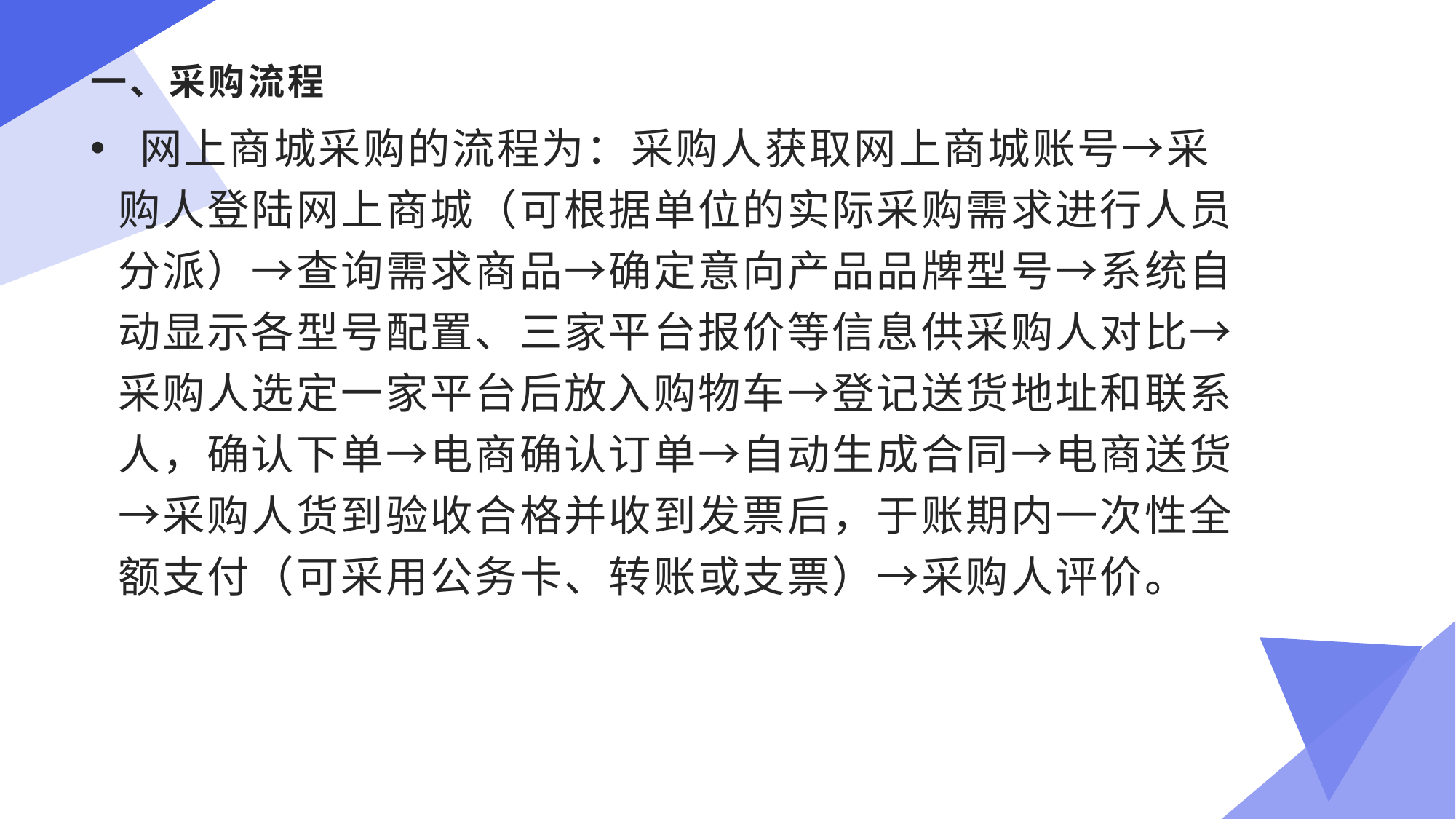

# 一、采购流程
 网上商城采购的流程为：采购人获取网上商城账号→采购人登陆网上商城（可根据单位的实际采购需求进行人员分派）→查询需求商品→确定意向产品品牌型号→系统自动显示各型号配置、三家平台报价等信息供采购人对比→采购人选定一家平台后放入购物车→登记送货地址和联系人，确认下单→电商确认订单→自动生成合同→电商送货→采购人货到验收合格并收到发票后，于账期内一次性全额支付（可采用公务卡、转账或支票）→采购人评价。